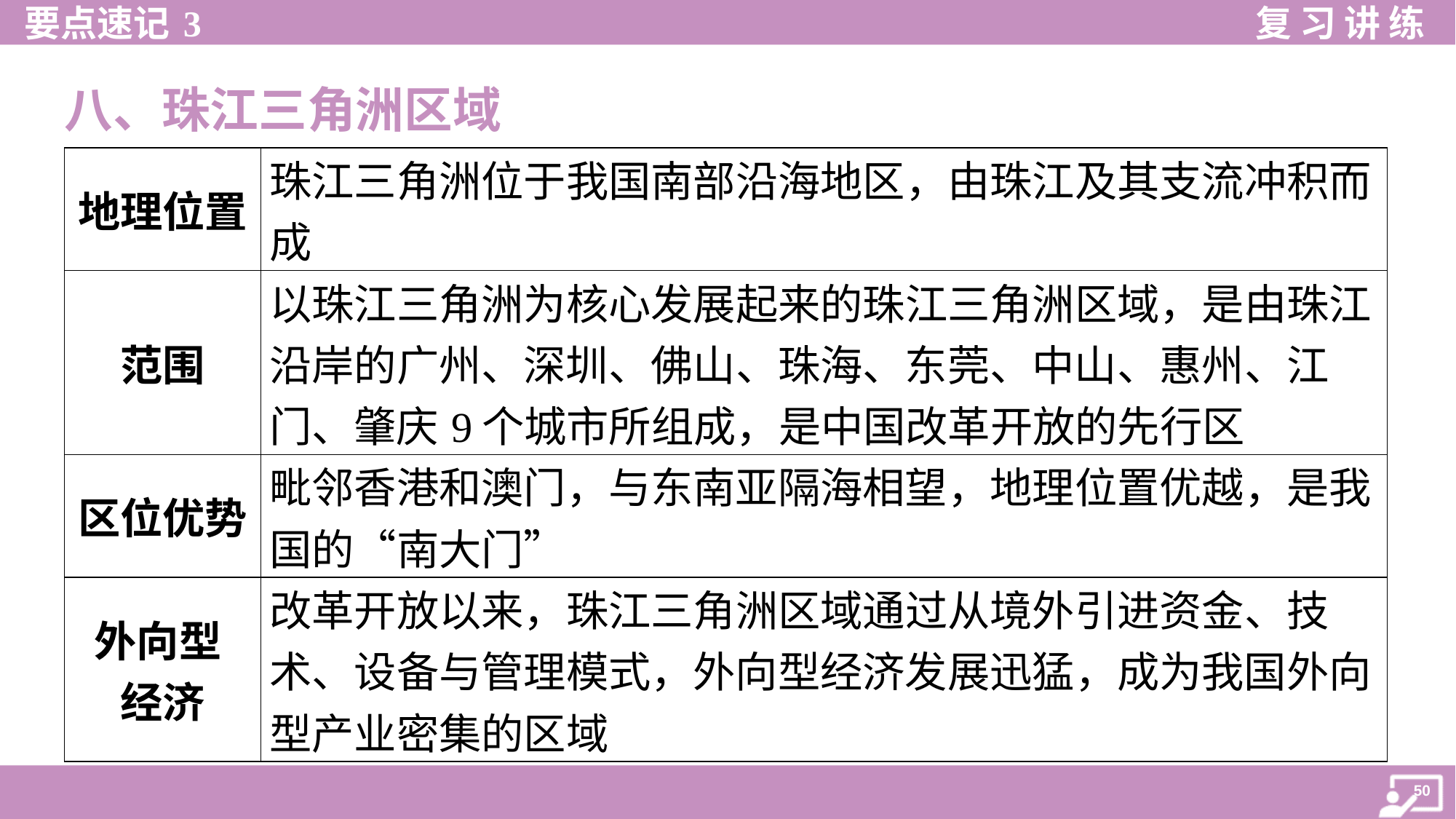

八、珠江三角洲区域
| 地理位置 | 珠江三角洲位于我国南部沿海地区，由珠江及其支流冲积而 成 |
| --- | --- |
| 范围 | 以珠江三角洲为核心发展起来的珠江三角洲区域，是由珠江 沿岸的广州、深圳、佛山、珠海、东莞、中山、惠州、江 门、肇庆9个城市所组成，是中国改革开放的先行区 |
| 区位优势 | 毗邻香港和澳门，与东南亚隔海相望，地理位置优越，是我 国的“南大门” |
| 外向型 经济 | 改革开放以来，珠江三角洲区域通过从境外引进资金、技 术、设备与管理模式，外向型经济发展迅猛，成为我国外向 型产业密集的区域 |